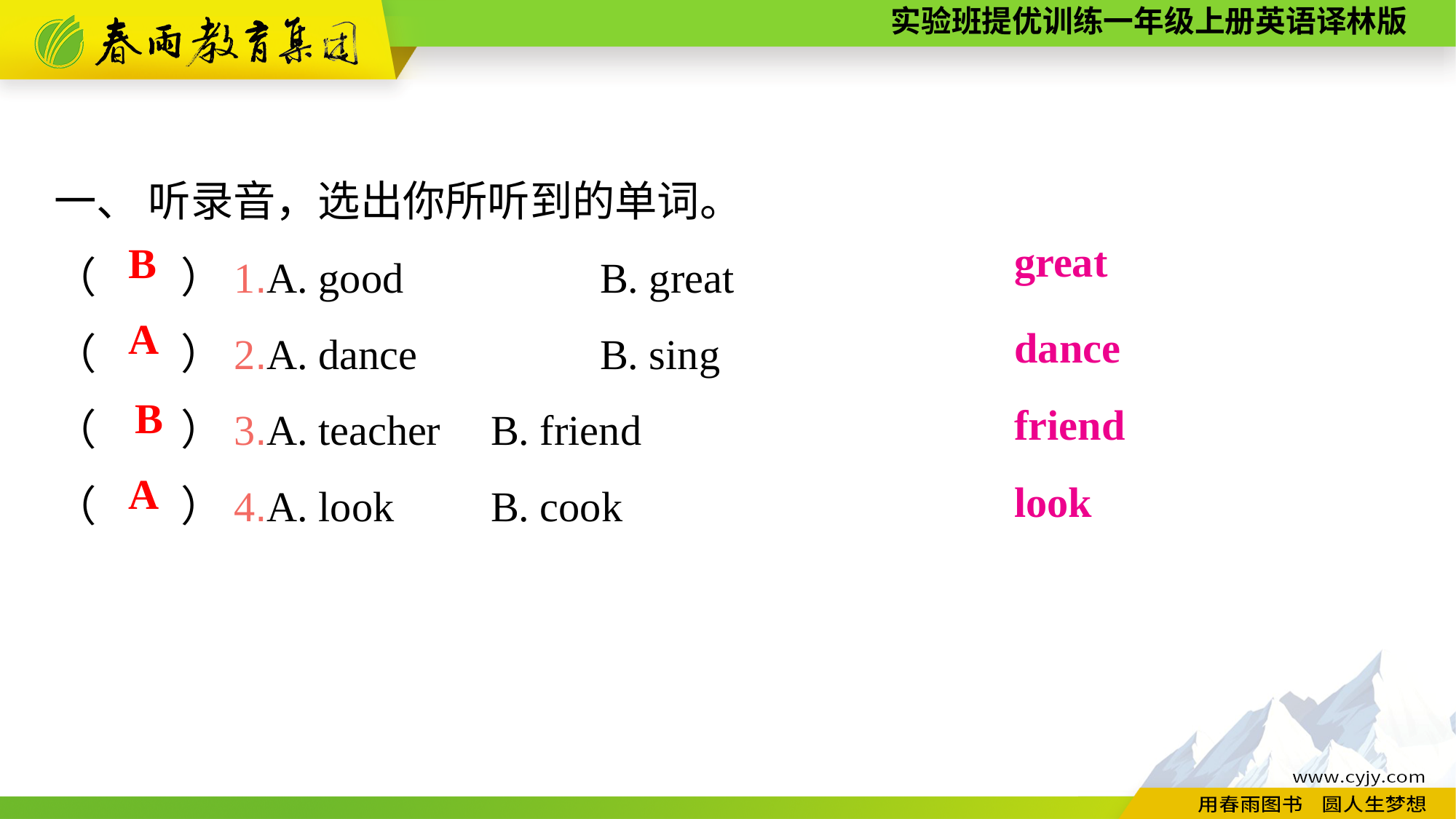

一、 听录音，选出你所听到的单词。
（　　）1.A. good　　	B. great
（　　）2.A. dance　　	B. sing
（　　）3.A. teacher	B. friend
（　　）4.A. look	B. cook
great
B
A
dance
B
friend
A
look